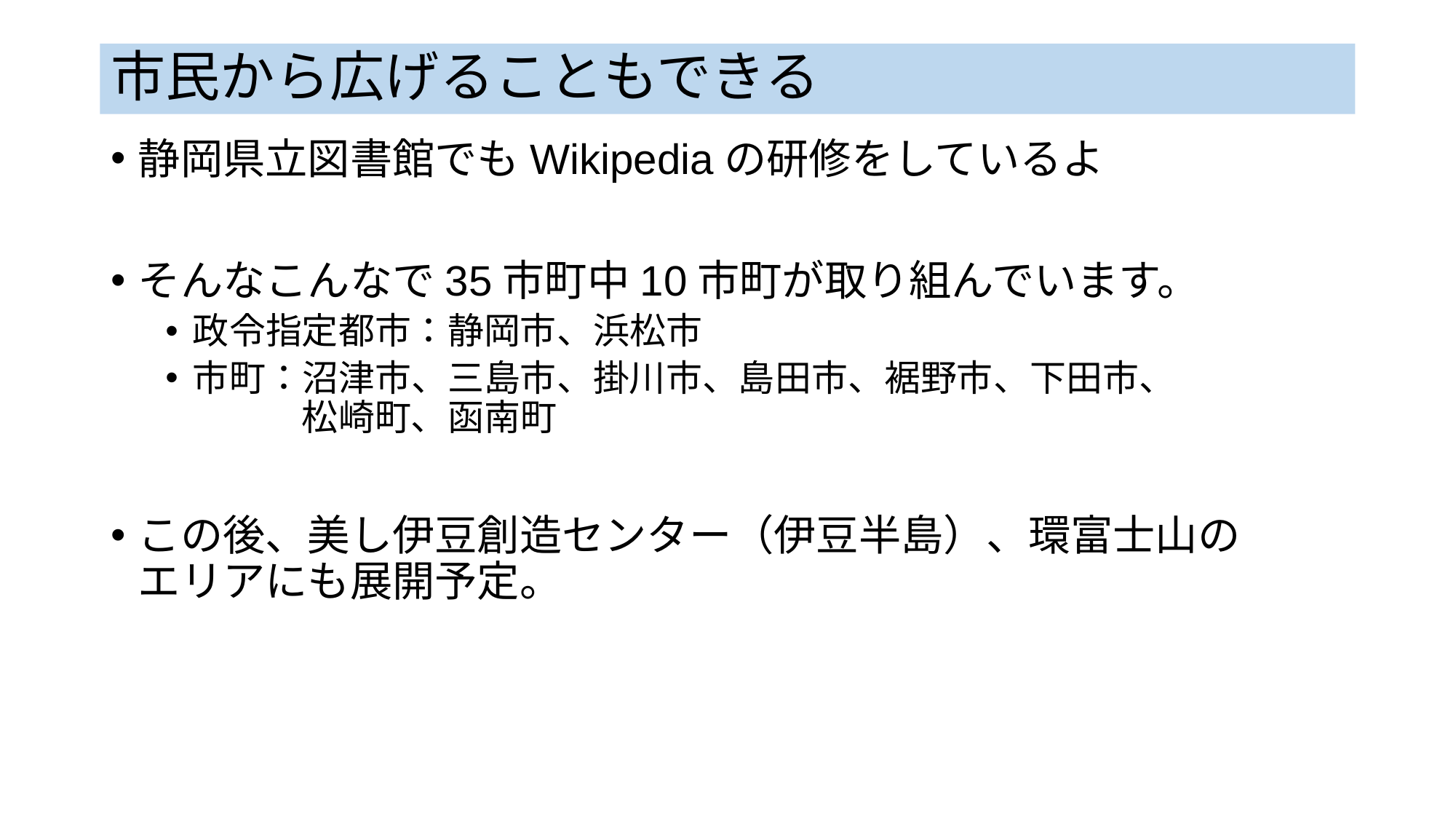

# 市民から広げることもできる
静岡県立図書館でもWikipediaの研修をしているよ

そんなこんなで35市町中10市町が取り組んでいます。
政令指定都市：静岡市、浜松市
市町：沼津市、三島市、掛川市、島田市、裾野市、下田市、
　　　松崎町、函南町

この後、美し伊豆創造センター（伊豆半島）、環富士山の
エリアにも展開予定。